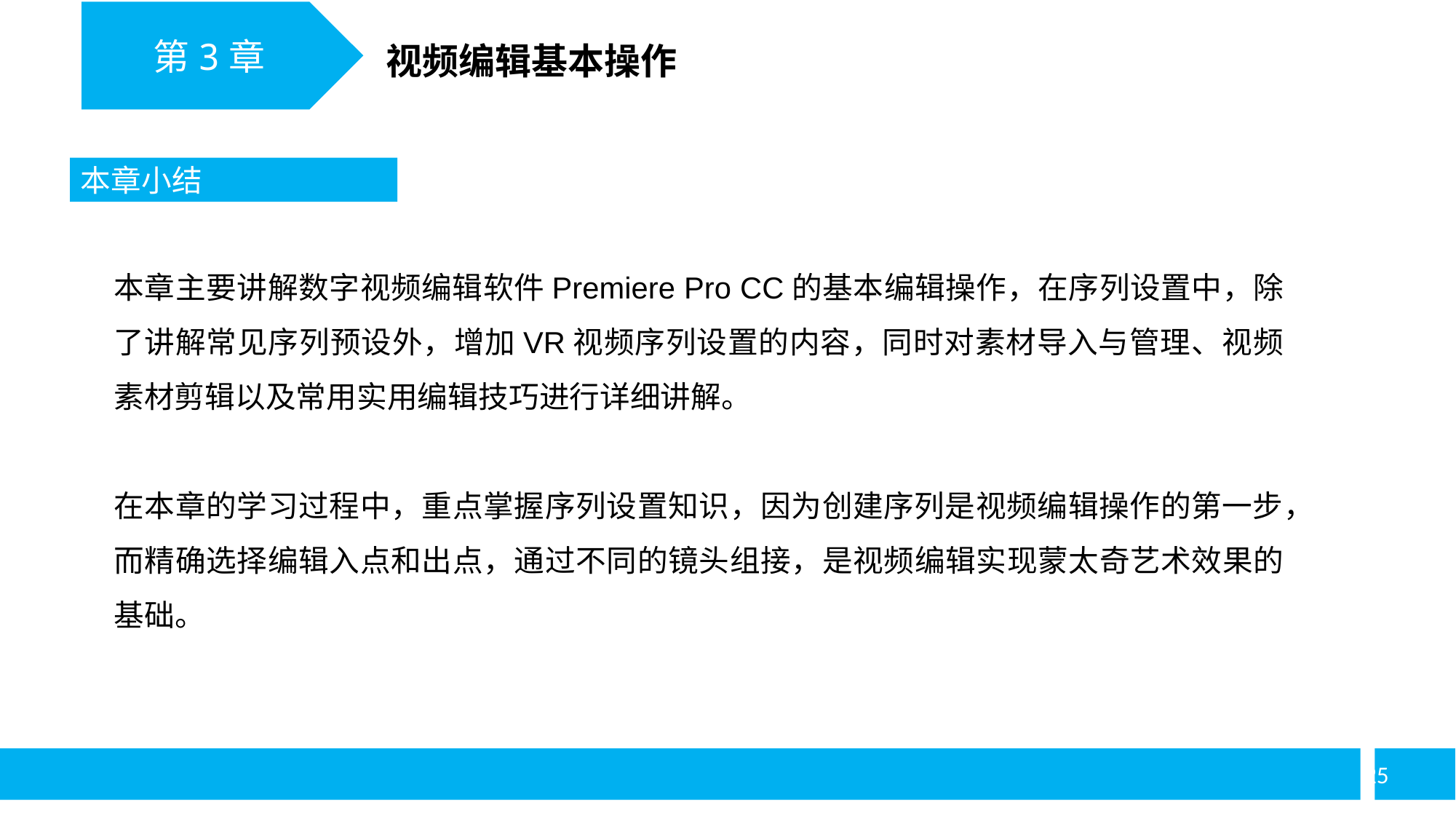

第3章
视频编辑基本操作
本章小结
本章主要讲解数字视频编辑软件Premiere Pro CC的基本编辑操作，在序列设置中，除了讲解常见序列预设外，增加VR视频序列设置的内容，同时对素材导入与管理、视频素材剪辑以及常用实用编辑技巧进行详细讲解。

在本章的学习过程中，重点掌握序列设置知识，因为创建序列是视频编辑操作的第一步，而精确选择编辑入点和出点，通过不同的镜头组接，是视频编辑实现蒙太奇艺术效果的基础。